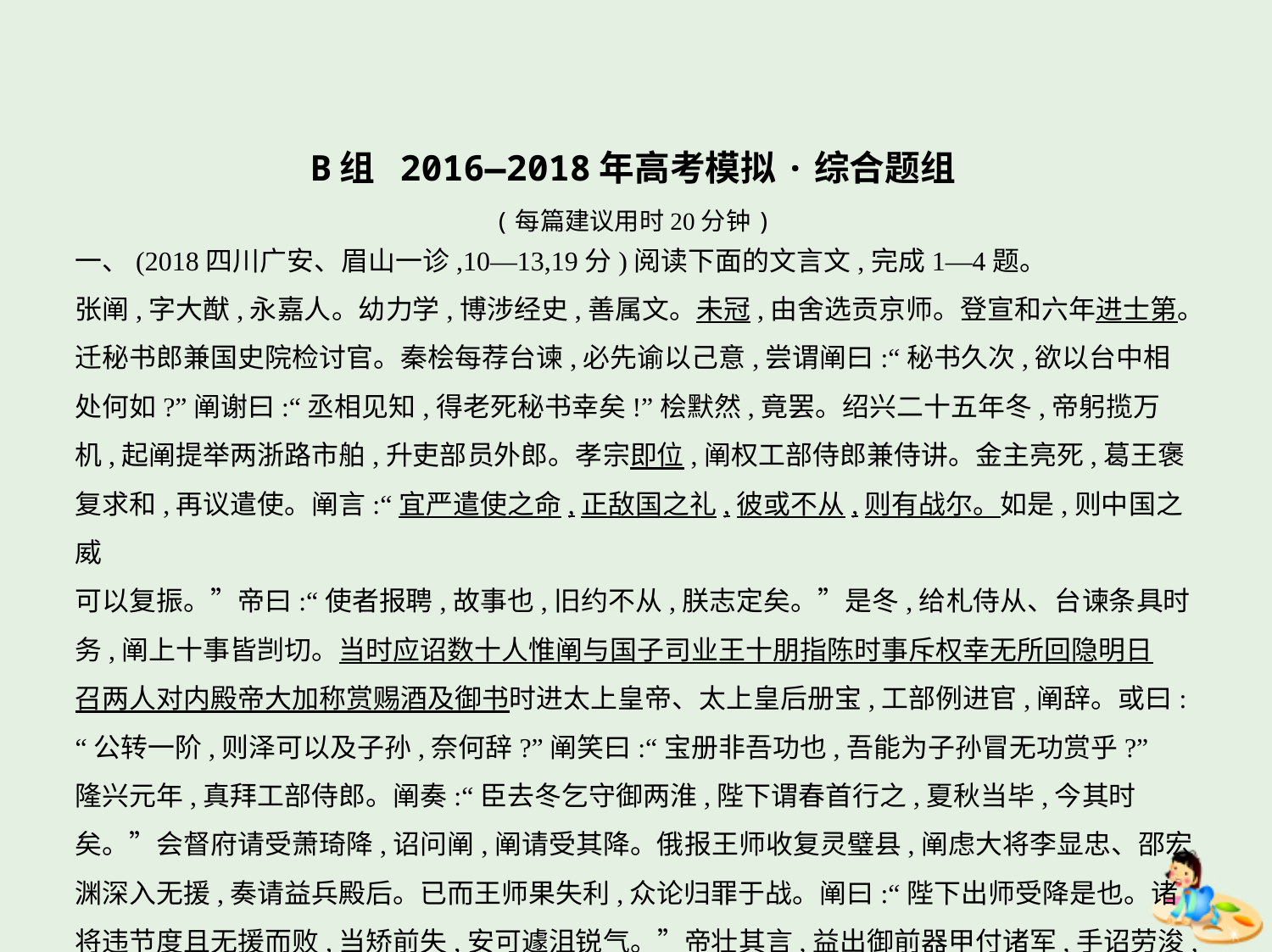

B组  2016—2018年高考模拟·综合题组
(每篇建议用时20分钟)
一、(2018四川广安、眉山一诊,10—13,19分)阅读下面的文言文,完成1—4题。
张阐,字大猷,永嘉人。幼力学,博涉经史,善属文。未冠,由舍选贡京师。登宣和六年进士第。
迁秘书郎兼国史院检讨官。秦桧每荐台谏,必先谕以己意,尝谓阐曰:“秘书久次,欲以台中相
处何如?”阐谢曰:“丞相见知,得老死秘书幸矣!”桧默然,竟罢。绍兴二十五年冬,帝躬揽万
机,起阐提举两浙路市舶,升吏部员外郎。孝宗即位,阐权工部侍郎兼侍讲。金主亮死,葛王褒
复求和,再议遣使。阐言:“宜严遣使之命,正敌国之礼,彼或不从,则有战尔。如是,则中国之威
可以复振。”帝曰:“使者报聘,故事也,旧约不从,朕志定矣。”是冬,给札侍从、台谏条具时
务,阐上十事皆剀切。当时应诏数十人惟阐与国子司业王十朋指陈时事斥权幸无所回隐明日
召两人对内殿帝大加称赏赐酒及御书时进太上皇帝、太上皇后册宝,工部例进官,阐辞。或曰:
“公转一阶,则泽可以及子孙,奈何辞?”阐笑曰:“宝册非吾功也,吾能为子孙冒无功赏乎?”
隆兴元年,真拜工部侍郎。阐奏:“臣去冬乞守御两淮,陛下谓春首行之,夏秋当毕,今其时
矣。”会督府请受萧琦降,诏问阐,阐请受其降。俄报王师收复灵璧县,阐虑大将李显忠、邵宏
渊深入无援,奏请益兵殿后。已而王师果失利,众论归罪于战。阐曰:“陛下出师受降是也。诸
将违节度且无援而败,当矫前失,安可遽沮锐气。”帝壮其言,益出御前器甲付诸军,手诏劳浚,